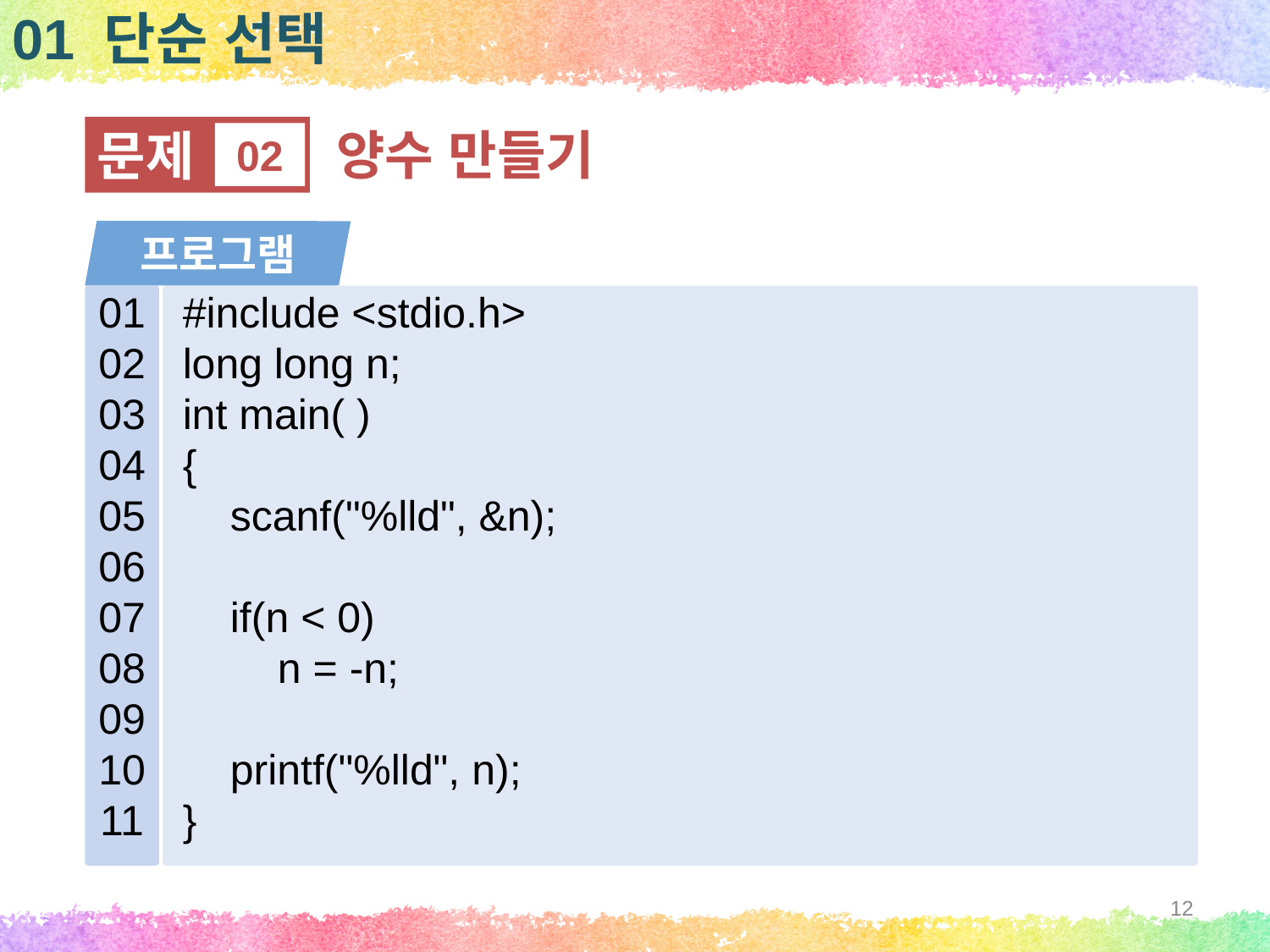

01 단순 선택
문제
02
양수 만들기
프로그램
01
02
03
04
05
06
07
08
09
10
11
#include <stdio.h>
long long n;
int main( )
{
    scanf("%lld", &n);

    if(n < 0)
        n = -n;

    printf("%lld", n);
}
12